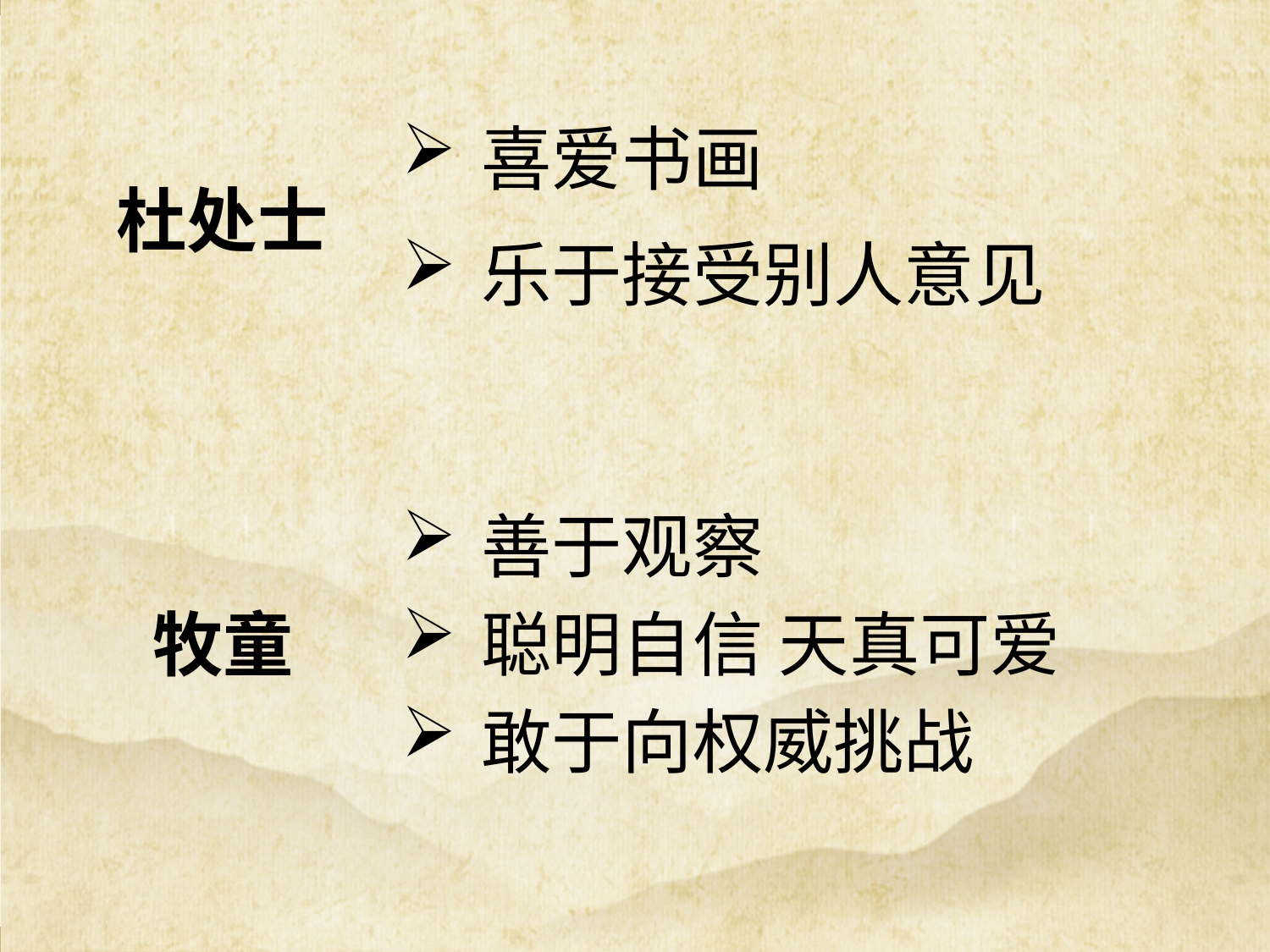

喜爱书画
乐于接受别人意见
杜处士
牧童
善于观察
聪明自信 天真可爱
敢于向权威挑战